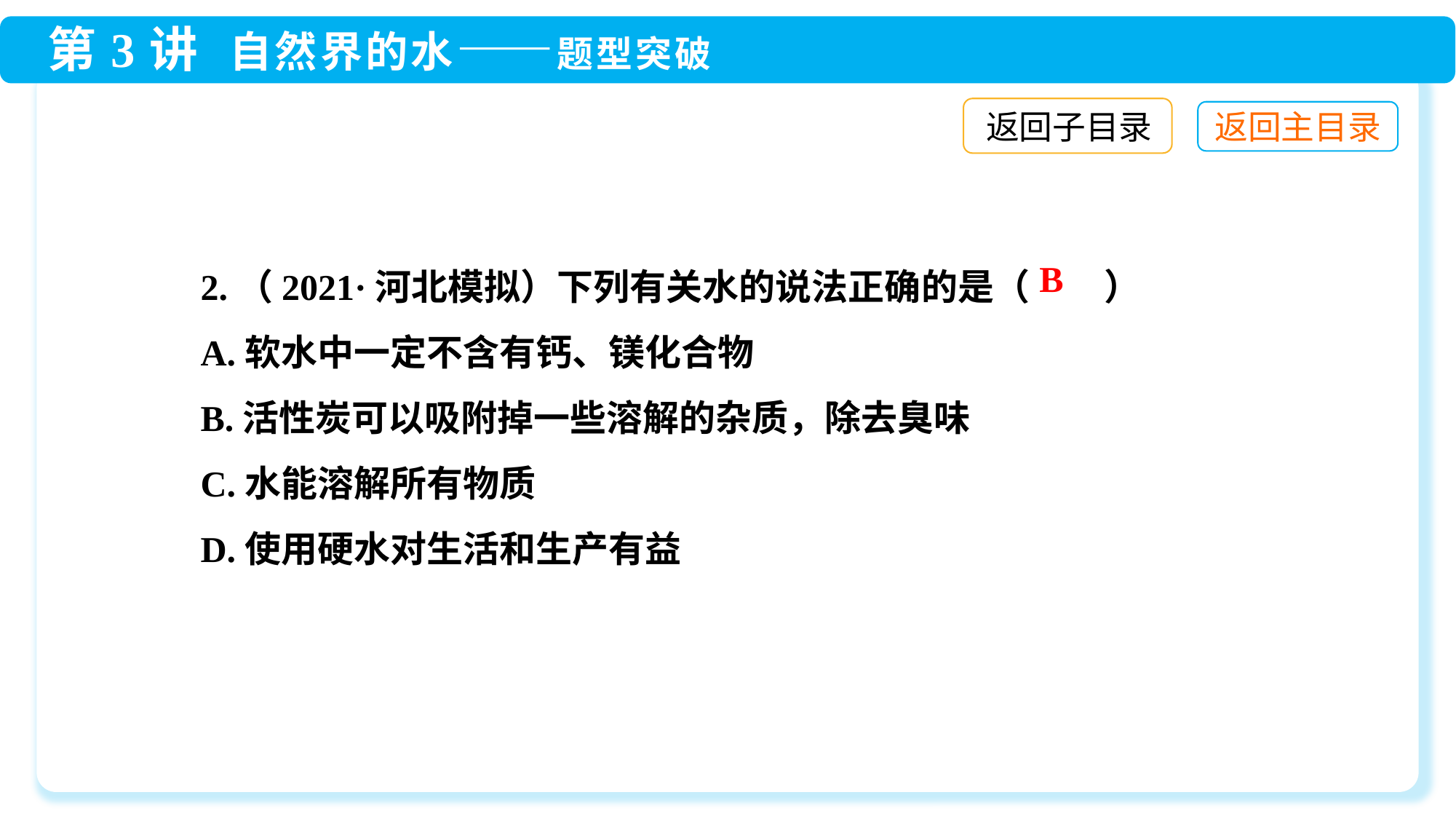

返回子目录
2.（2021·河北模拟）下列有关水的说法正确的是（         ）
A.软水中一定不含有钙、镁化合物
B.活性炭可以吸附掉一些溶解的杂质，除去臭味
C.水能溶解所有物质
D.使用硬水对生活和生产有益
B